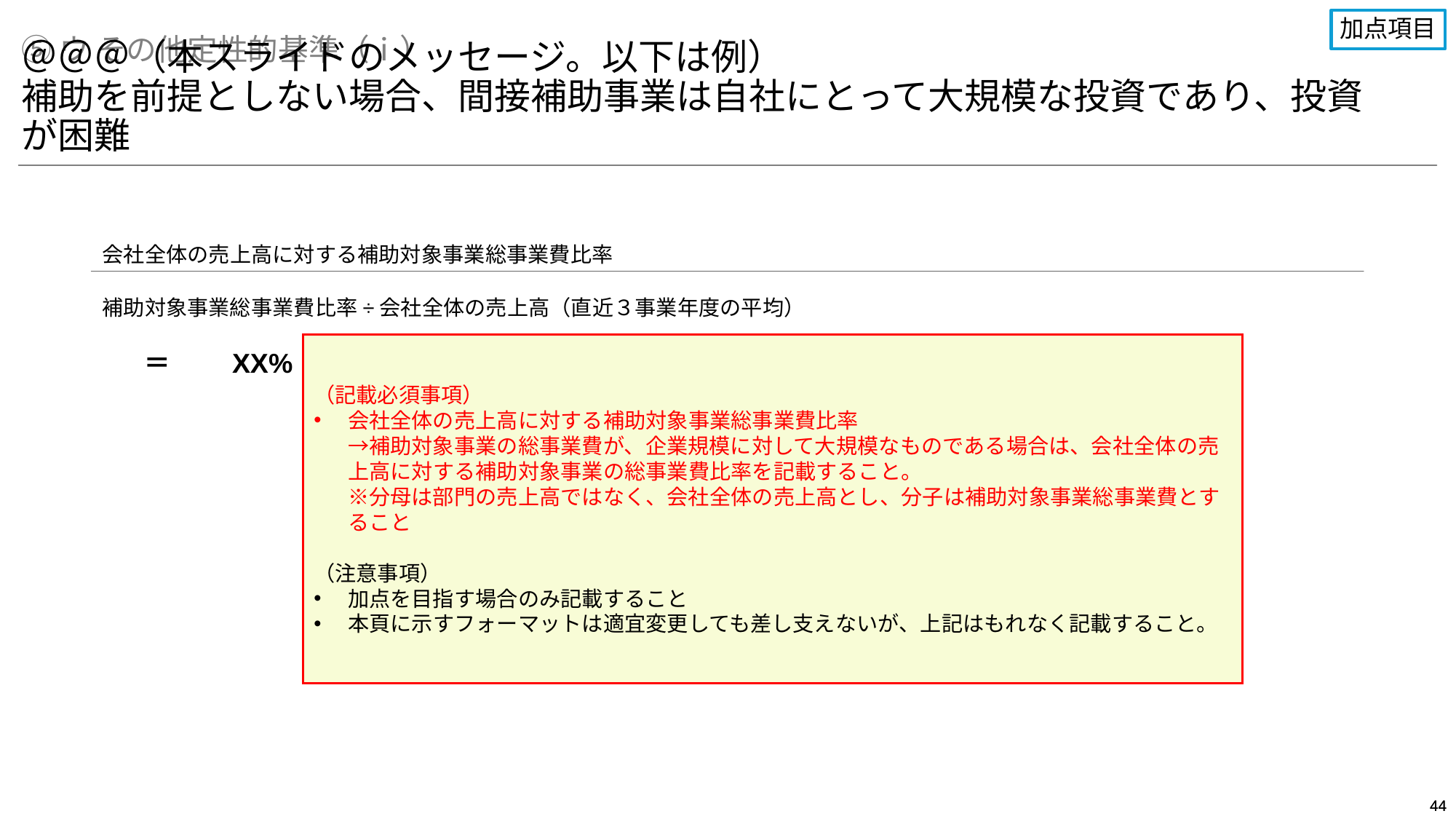

加点項目
⑤ウ その他定性的基準（ⅰ）
＠＠＠（本スライドのメッセージ。以下は例）
補助を前提としない場合、間接補助事業は自社にとって大規模な投資であり、投資が困難
会社全体の売上高に対する補助対象事業総事業費比率
補助対象事業総事業費比率÷会社全体の売上高（直近３事業年度の平均）
（記載必須事項）
会社全体の売上高に対する補助対象事業総事業費比率
→補助対象事業の総事業費が、企業規模に対して大規模なものである場合は、会社全体の売上高に対する補助対象事業の総事業費比率を記載すること。
※分母は部門の売上高ではなく、会社全体の売上高とし、分子は補助対象事業総事業費とすること

（注意事項）
加点を目指す場合のみ記載すること
本頁に示すフォーマットは適宜変更しても差し支えないが、上記はもれなく記載すること。
＝　　XX%